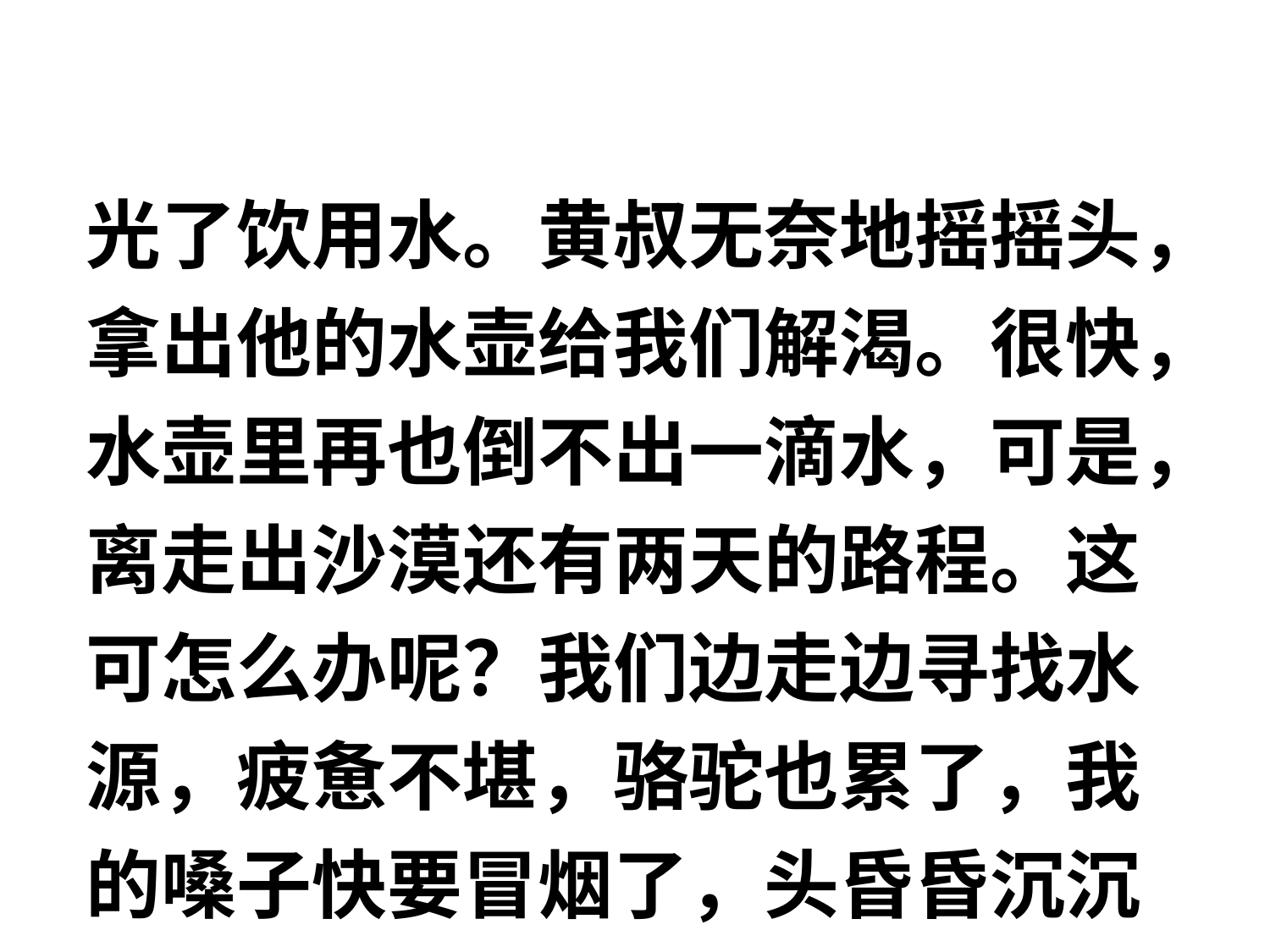

光了饮用水。黄叔无奈地摇摇头，拿出他的水壶给我们解渴。很快，水壶里再也倒不出一滴水，可是，离走出沙漠还有两天的路程。这可怎么办呢？我们边走边寻找水源，疲惫不堪，骆驼也累了，我的嗓子快要冒烟了，头昏昏沉沉的，绝望感一点一点地将我淹没，